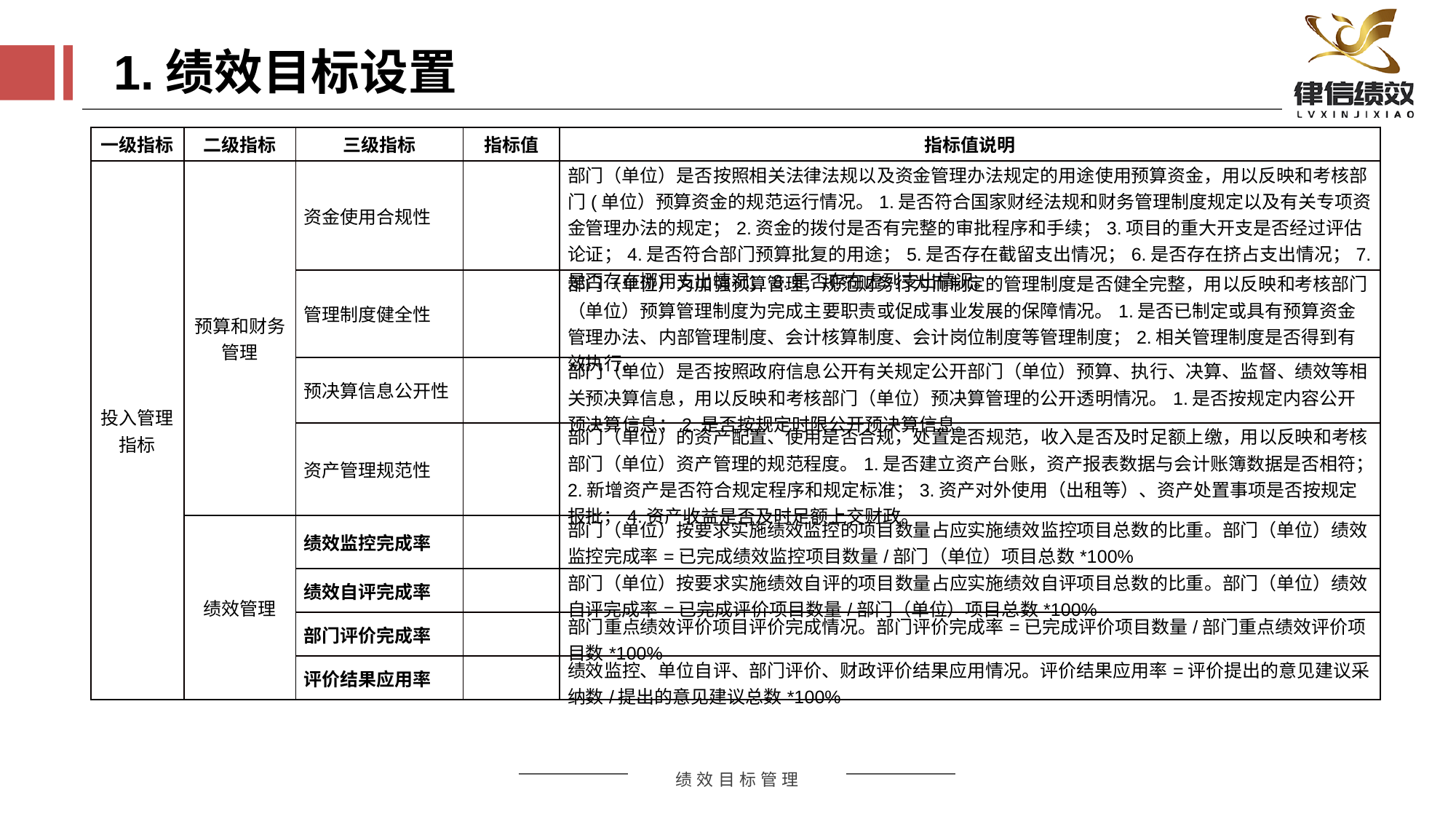

1.绩效目标设置
| 一级指标 | 二级指标 | 三级指标 | 指标值 | 指标值说明 |
| --- | --- | --- | --- | --- |
| 投入管理指标 | 预算和财务管理 | 资金使用合规性 |  | 部门（单位）是否按照相关法律法规以及资金管理办法规定的用途使用预算资金，用以反映和考核部门(单位）预算资金的规范运行情况。1.是否符合国家财经法规和财务管理制度规定以及有关专项资金管理办法的规定；2.资金的拨付是否有完整的审批程序和手续；3.项目的重大开支是否经过评估论证；4.是否符合部门预算批复的用途；5.是否存在截留支出情况；6.是否存在挤占支出情况；7.是否存在挪用支出情况；8.是否存在虚列支出情况。 |
|  |  | 管理制度健全性 |  | 部门（单位）为加强预算管理，规范财务行为而制定的管理制度是否健全完整，用以反映和考核部门（单位）预算管理制度为完成主要职责或促成事业发展的保障情况。1.是否已制定或具有预算资金管理办法、内部管理制度、会计核算制度、会计岗位制度等管理制度；2.相关管理制度是否得到有效执行。 |
|  |  | 预决算信息公开性 |  | 部门（单位）是否按照政府信息公开有关规定公开部门（单位）预算、执行、决算、监督、绩效等相关预决算信息，用以反映和考核部门（单位）预决算管理的公开透明情况。1.是否按规定内容公开预决算信息；2.是否按规定时限公开预决算信息。 |
|  |  | 资产管理规范性 |  | 部门（单位）的资产配置、使用是否合规，处置是否规范，收入是否及时足额上缴，用以反映和考核部门（单位）资产管理的规范程度。1.是否建立资产台账，资产报表数据与会计账簿数据是否相符；2.新增资产是否符合规定程序和规定标准；3.资产对外使用（出租等）、资产处置事项是否按规定报批；4.资产收益是否及时足额上交财政。 |
|  | 绩效管理 | 绩效监控完成率 |  | 部门（单位）按要求实施绩效监控的项目数量占应实施绩效监控项目总数的比重。部门（单位）绩效监控完成率=已完成绩效监控项目数量/部门（单位）项目总数\*100% |
|  |  | 绩效自评完成率 |  | 部门（单位）按要求实施绩效自评的项目数量占应实施绩效自评项目总数的比重。部门（单位）绩效自评完成率=已完成评价项目数量/部门（单位）项目总数\*100% |
|  |  | 部门评价完成率 |  | 部门重点绩效评价项目评价完成情况。部门评价完成率=已完成评价项目数量/部门重点绩效评价项目数\*100% |
|  |  | 评价结果应用率 |  | 绩效监控、单位自评、部门评价、财政评价结果应用情况。评价结果应用率=评价提出的意见建议采纳数/提出的意见建议总数\*100% |